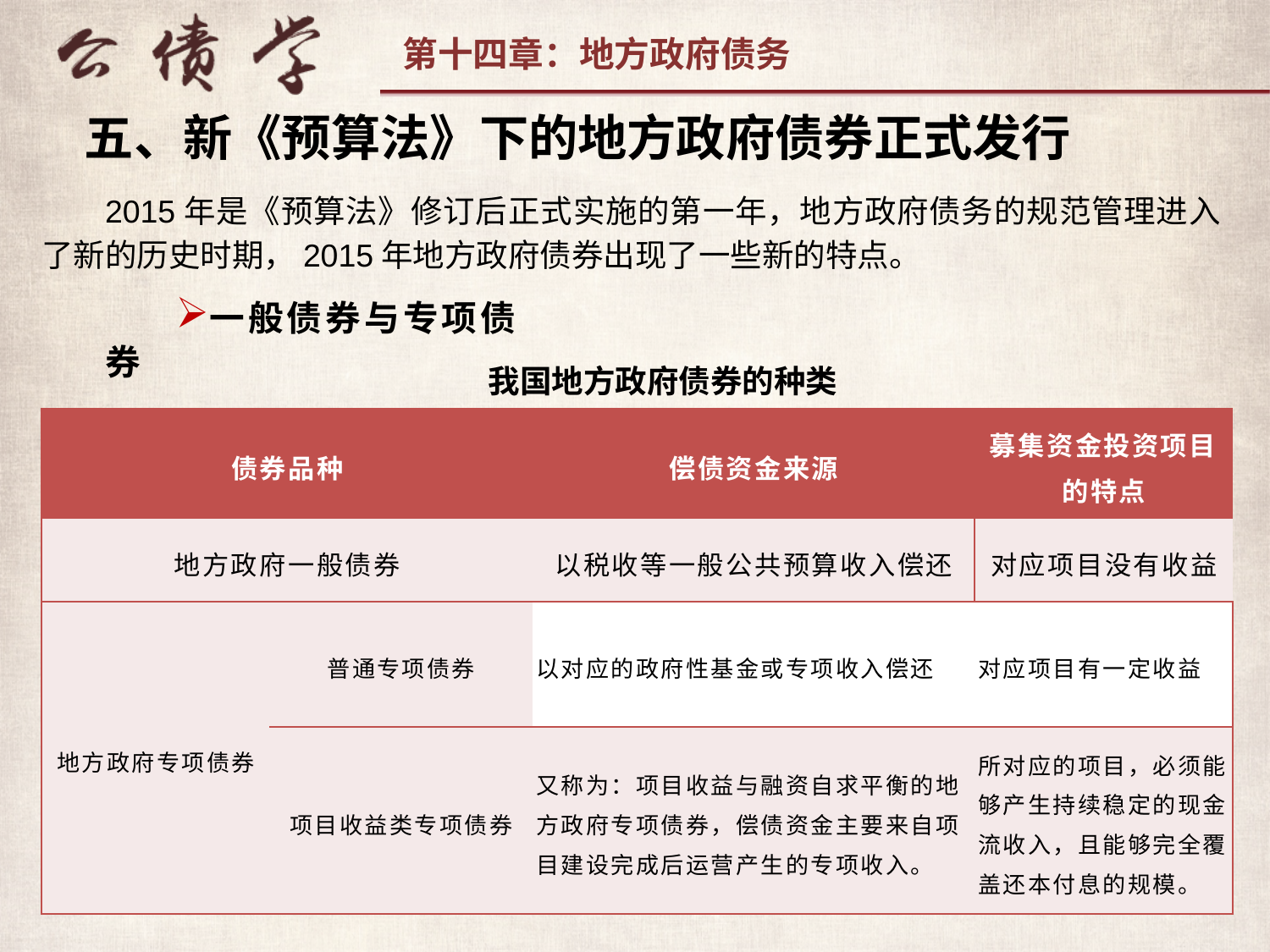

五、新《预算法》下的地方政府债券正式发行
2015年是《预算法》修订后正式实施的第一年，地方政府债务的规范管理进入了新的历史时期，2015年地方政府债券出现了一些新的特点。
一般债券与专项债券
我国地方政府债券的种类
| 债券品种 |  | 偿债资金来源 | 募集资金投资项目的特点 |
| --- | --- | --- | --- |
| 地方政府一般债券 |  | 以税收等一般公共预算收入偿还 | 对应项目没有收益 |
| 地方政府专项债券 | 普通专项债券 | 以对应的政府性基金或专项收入偿还 | 对应项目有一定收益 |
|  | 项目收益类专项债券 | 又称为：项目收益与融资自求平衡的地方政府专项债券，偿债资金主要来自项目建设完成后运营产生的专项收入。 | 所对应的项目，必须能够产生持续稳定的现金流收入，且能够完全覆盖还本付息的规模。 |
20